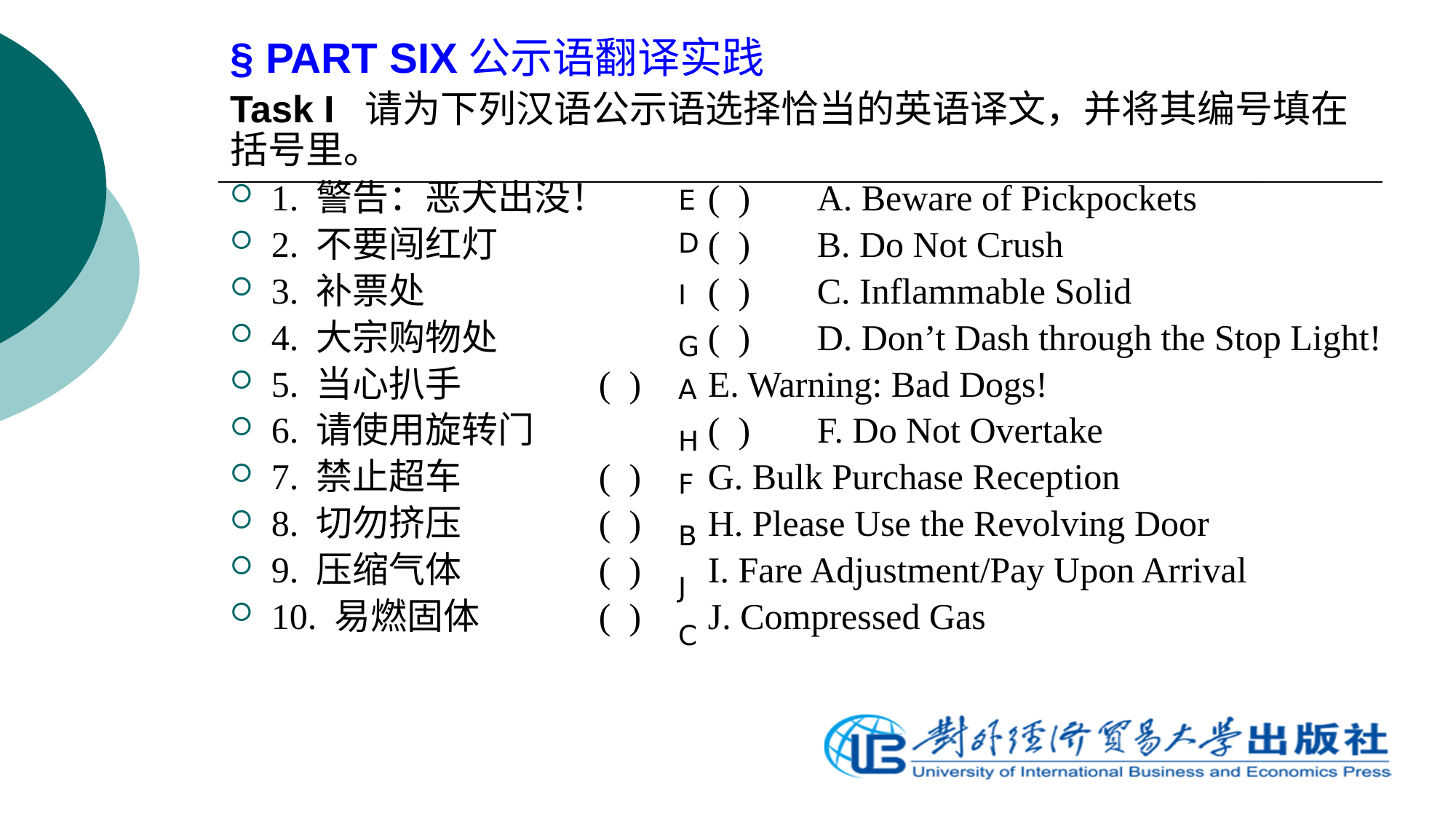

§ PART SIX公示语翻译实践
Task I  请为下列汉语公示语选择恰当的英语译文，并将其编号填在括号里。
1. 警告：恶犬出没！	(  )	A. Beware of Pickpockets
2. 不要闯红灯		(  )	B. Do Not Crush
3. 补票处			(  )	C. Inflammable Solid
4. 大宗购物处		(  )	D. Don’t Dash through the Stop Light!
5. 当心扒手		(  )	E. Warning: Bad Dogs!
6. 请使用旋转门		(  )	F. Do Not Overtake
7. 禁止超车		(  )	G. Bulk Purchase Reception
8. 切勿挤压		(  )	H. Please Use the Revolving Door
9. 压缩气体		(  )	I. Fare Adjustment/Pay Upon Arrival
10. 易燃固体		(  )	J. Compressed Gas
E
D
I
G
A
H
F
B
J
C